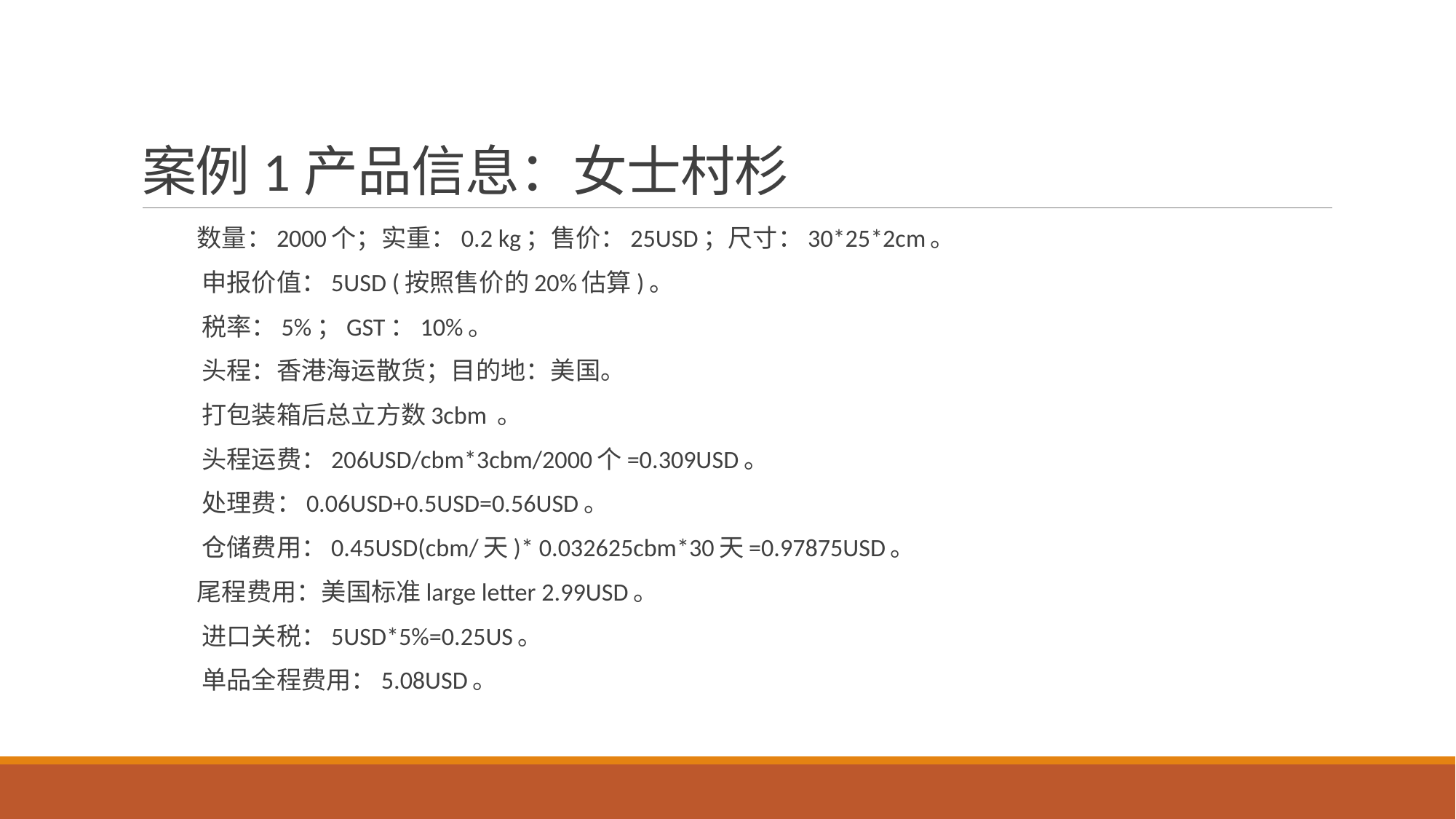

# 案例1产品信息：女士村杉
　　 数量：2000个；实重：0.2 kg；售价：25USD；尺寸：30*25*2cm。
 　　申报价值：5USD (按照售价的20%估算)。
 　　税率：5%；GST：10%。
 　　头程：香港海运散货；目的地：美国。
 　　打包装箱后总立方数3cbm 。
 　　头程运费：206USD/cbm*3cbm/2000个=0.309USD。
 　　处理费：0.06USD+0.5USD=0.56USD。
 　　仓储费用：0.45USD(cbm/天)* 0.032625cbm*30天=0.97875USD。
　　 尾程费用：美国标准large letter 2.99USD。
 　　进口关税：5USD*5%=0.25US。
 　　单品全程费用：5.08USD。